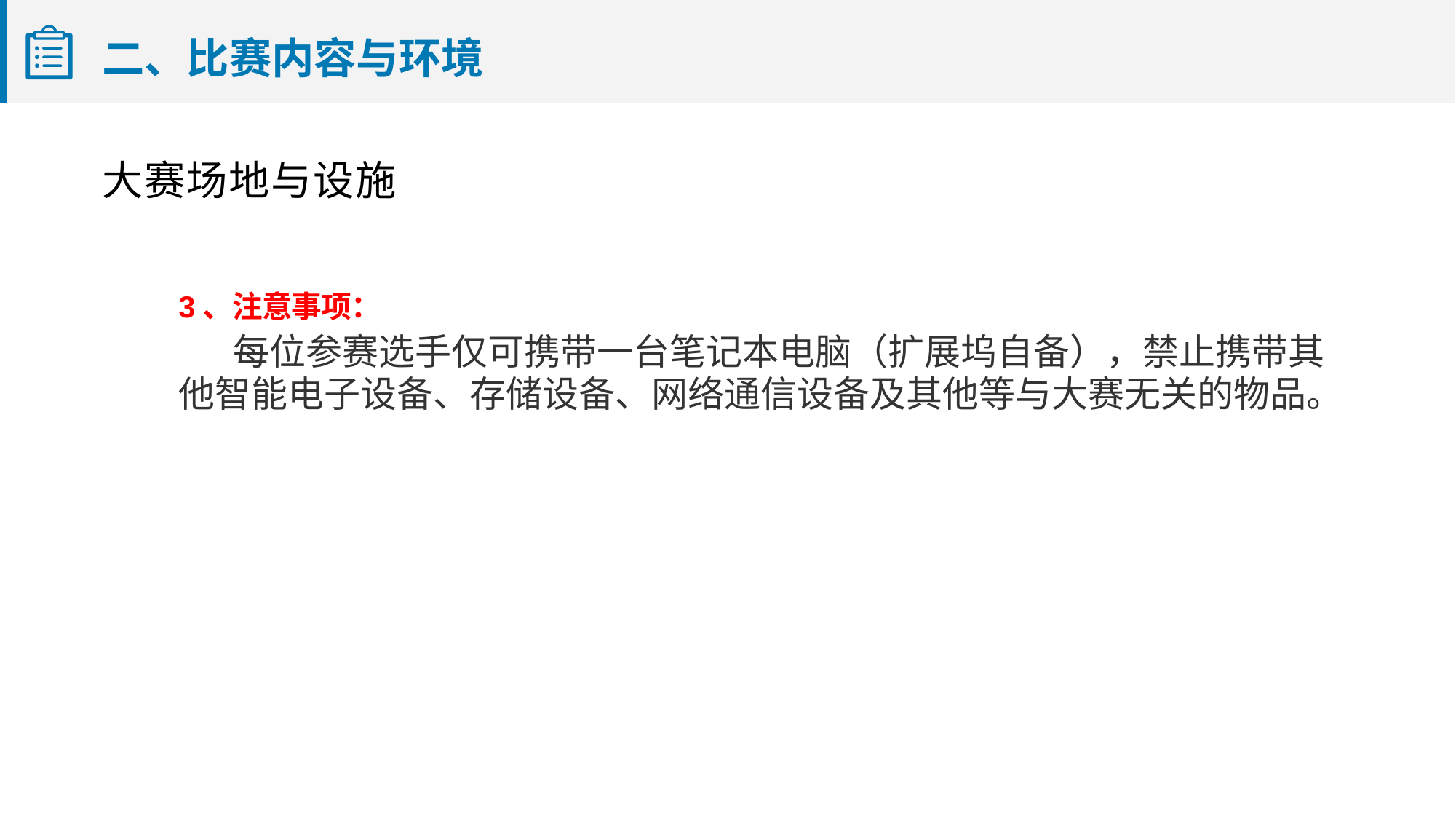

# 二、比赛内容与环境
大赛场地与设施
3、注意事项：
每位参赛选手仅可携带一台笔记本电脑（扩展坞自备），禁止携带其他智能电子设备、存储设备、网络通信设备及其他等与大赛无关的物品。